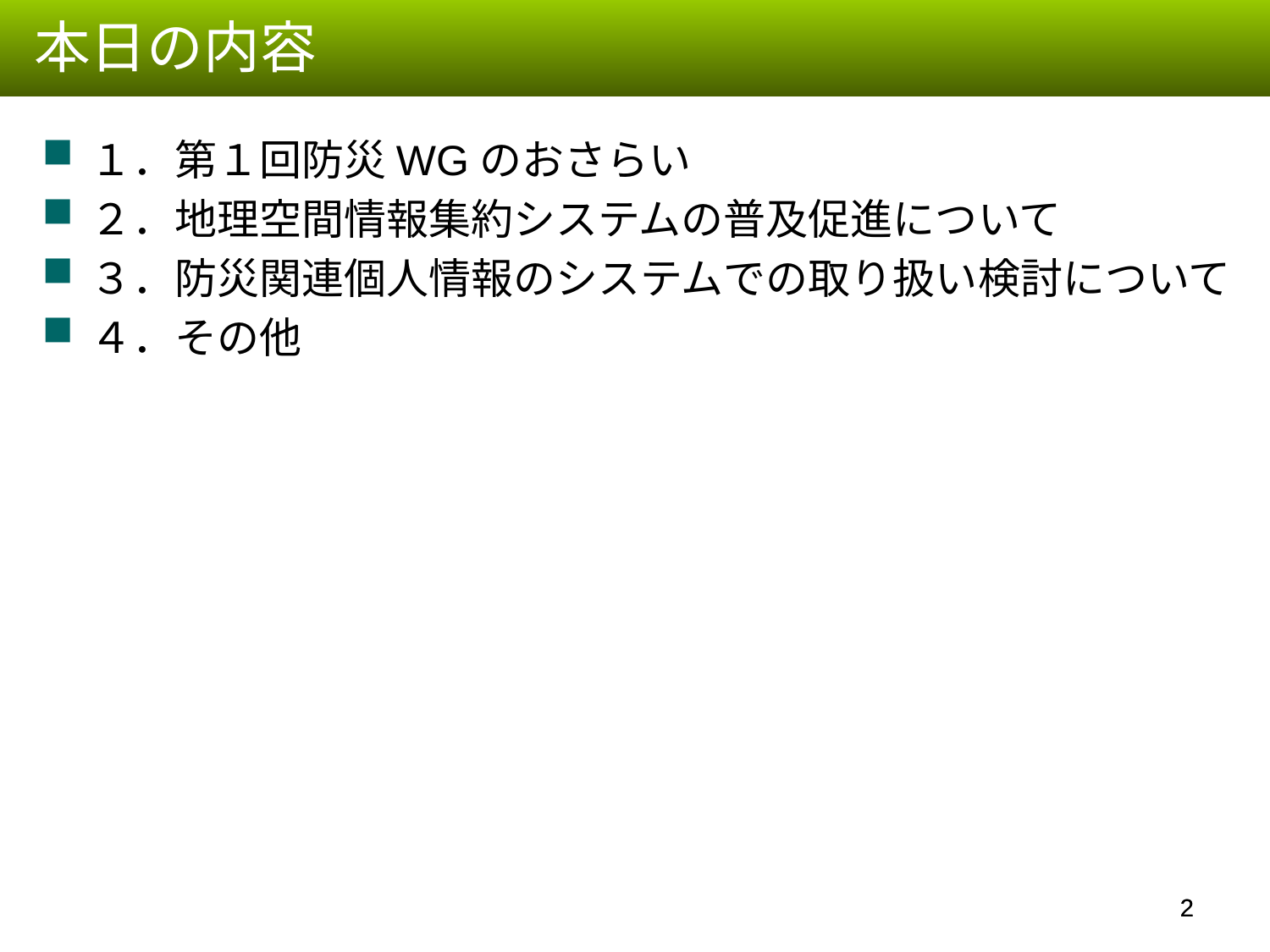

本日の内容
１．第１回防災WGのおさらい
２．地理空間情報集約システムの普及促進について
３．防災関連個人情報のシステムでの取り扱い検討について
４．その他
2
2